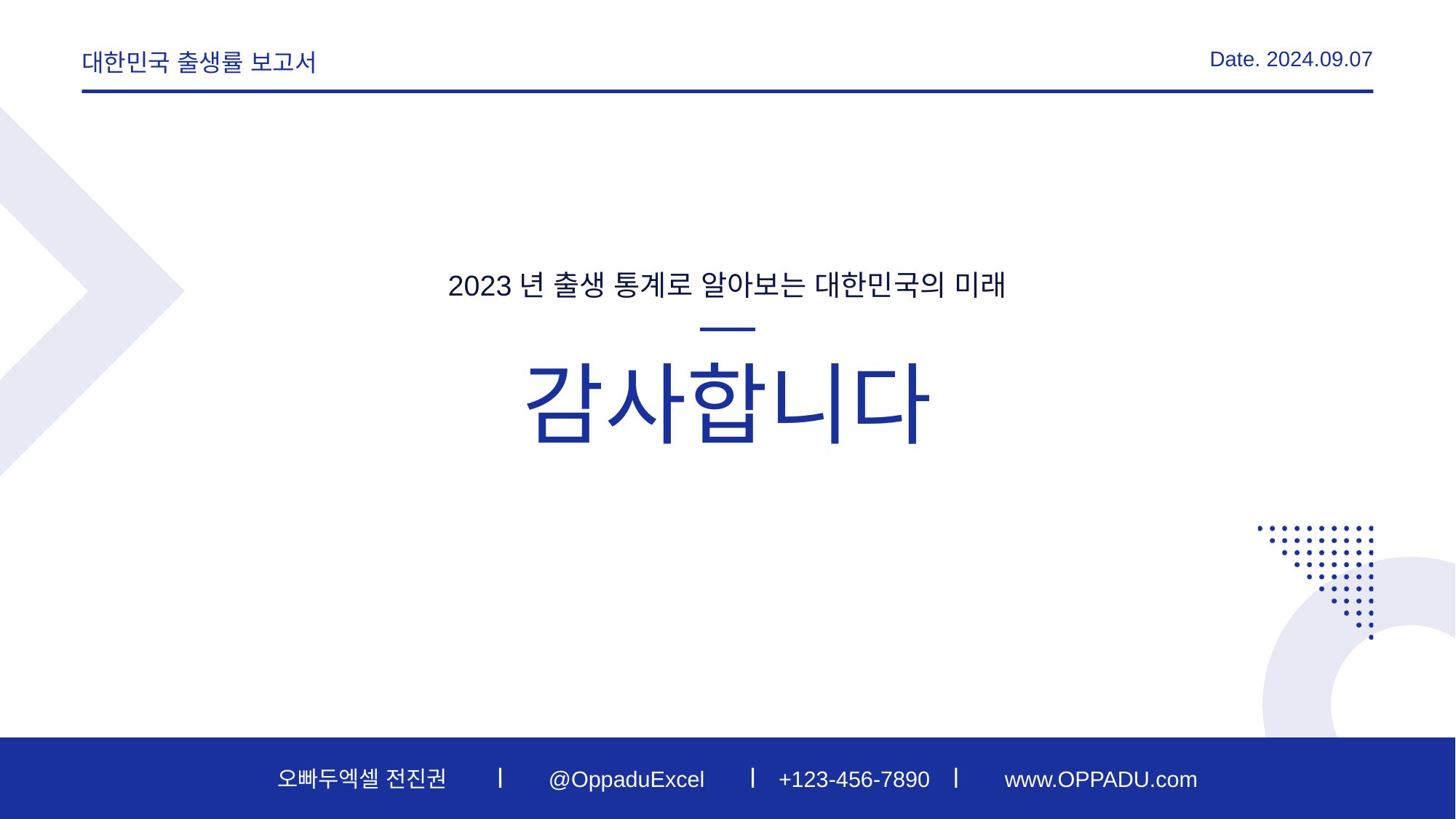

Date. 2024.09.07
대한민국 출생률 보고서

2023년 출생 통계로 알아보는 대한민국의 미래

감사합니다

오빠두엑셀 전진권
@OppaduExcel
+123-456-7890
www.OPPADU.com